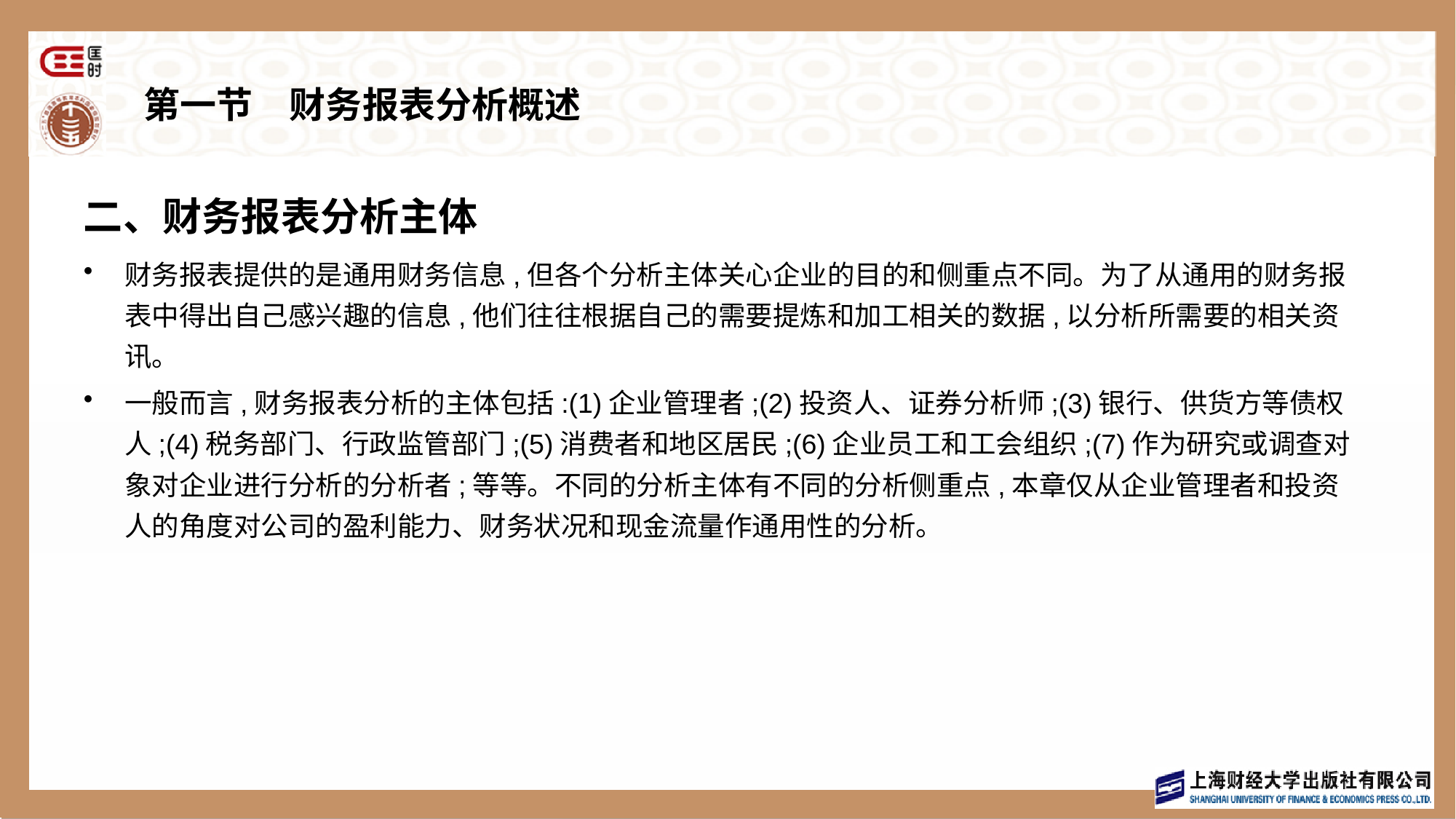

# 第一节　财务报表分析概述
二、财务报表分析主体
财务报表提供的是通用财务信息,但各个分析主体关心企业的目的和侧重点不同。为了从通用的财务报表中得出自己感兴趣的信息,他们往往根据自己的需要提炼和加工相关的数据,以分析所需要的相关资讯。
一般而言,财务报表分析的主体包括:(1)企业管理者;(2)投资人、证券分析师;(3)银行、供货方等债权人;(4)税务部门、行政监管部门;(5)消费者和地区居民;(6)企业员工和工会组织;(7)作为研究或调查对象对企业进行分析的分析者;等等。不同的分析主体有不同的分析侧重点,本章仅从企业管理者和投资人的角度对公司的盈利能力、财务状况和现金流量作通用性的分析。